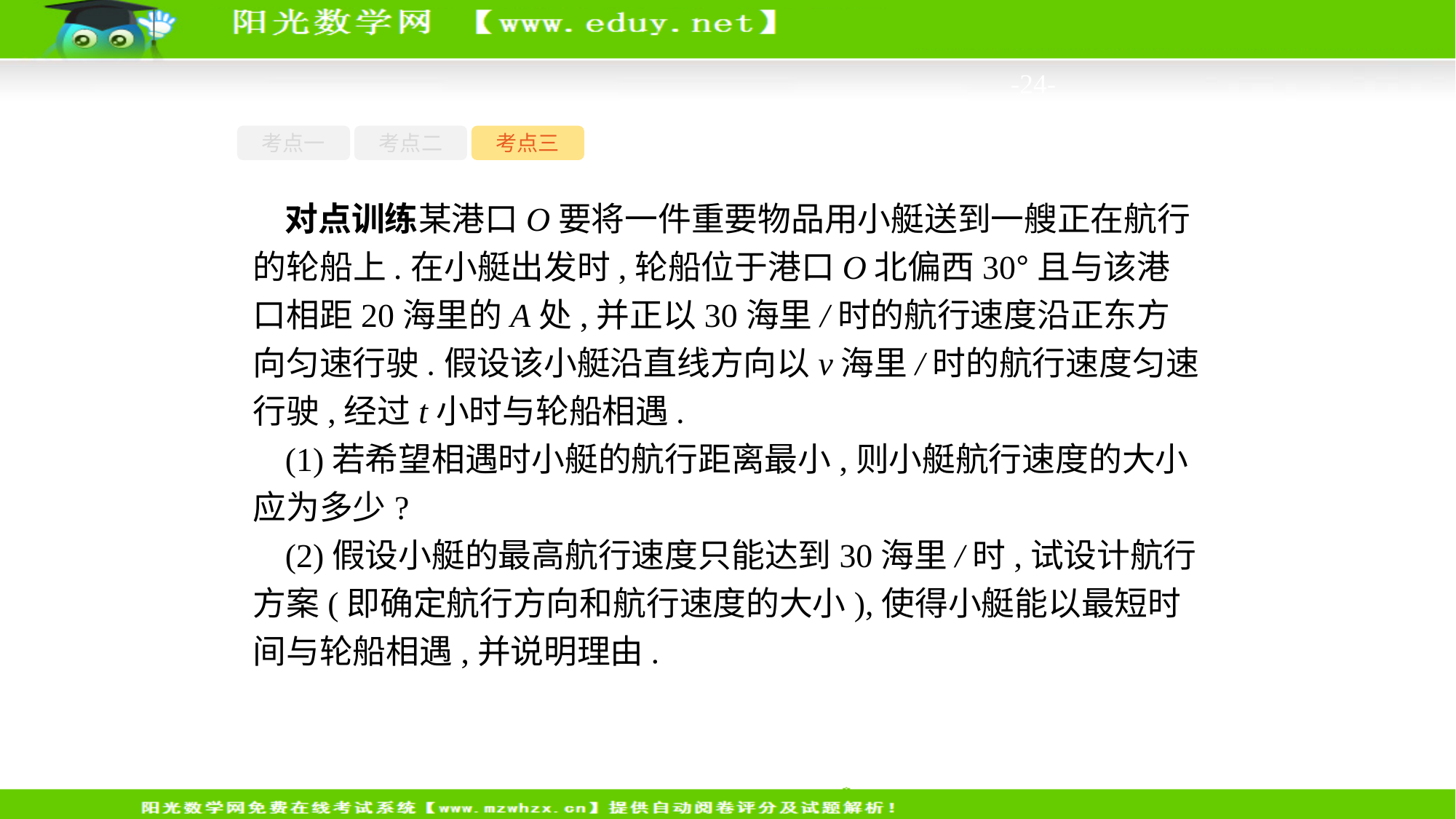

-24-
考点一
考点二
考点三
对点训练某港口O要将一件重要物品用小艇送到一艘正在航行的轮船上.在小艇出发时,轮船位于港口O北偏西30°且与该港口相距20海里的A处,并正以30海里/时的航行速度沿正东方向匀速行驶.假设该小艇沿直线方向以v海里/时的航行速度匀速行驶,经过t小时与轮船相遇.
(1)若希望相遇时小艇的航行距离最小,则小艇航行速度的大小应为多少?
(2)假设小艇的最高航行速度只能达到30海里/时,试设计航行方案(即确定航行方向和航行速度的大小),使得小艇能以最短时间与轮船相遇,并说明理由.